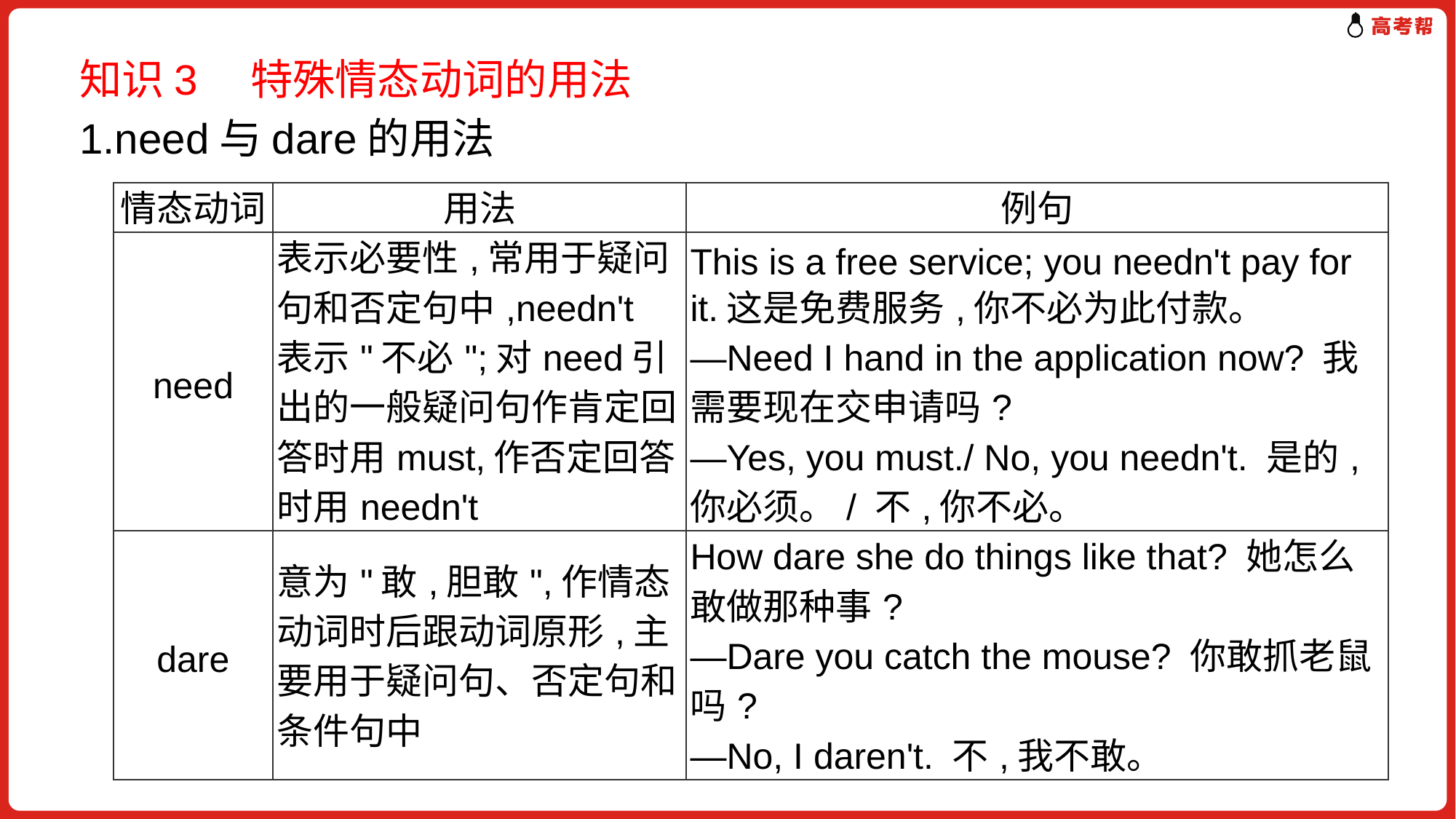

知识3　特殊情态动词的用法
1.need与dare的用法

| 情态动词 | 用法 | 例句 |
| --- | --- | --- |
| need | 表示必要性,常用于疑问句和否定句中,needn't 表示"不必";对need引出的一般疑问句作肯定回答时用must,作否定回答时用needn't | This is a free service; you needn't pay for it.这是免费服务,你不必为此付款。 —Need I hand in the application now? 我需要现在交申请吗? —Yes, you must./ No, you needn't. 是的,你必须。/ 不,你不必。 |
| dare | 意为"敢,胆敢",作情态动词时后跟动词原形,主要用于疑问句、否定句和条件句中 | How dare she do things like that? 她怎么敢做那种事? —Dare you catch the mouse? 你敢抓老鼠吗? —No, I daren't. 不,我不敢。 |